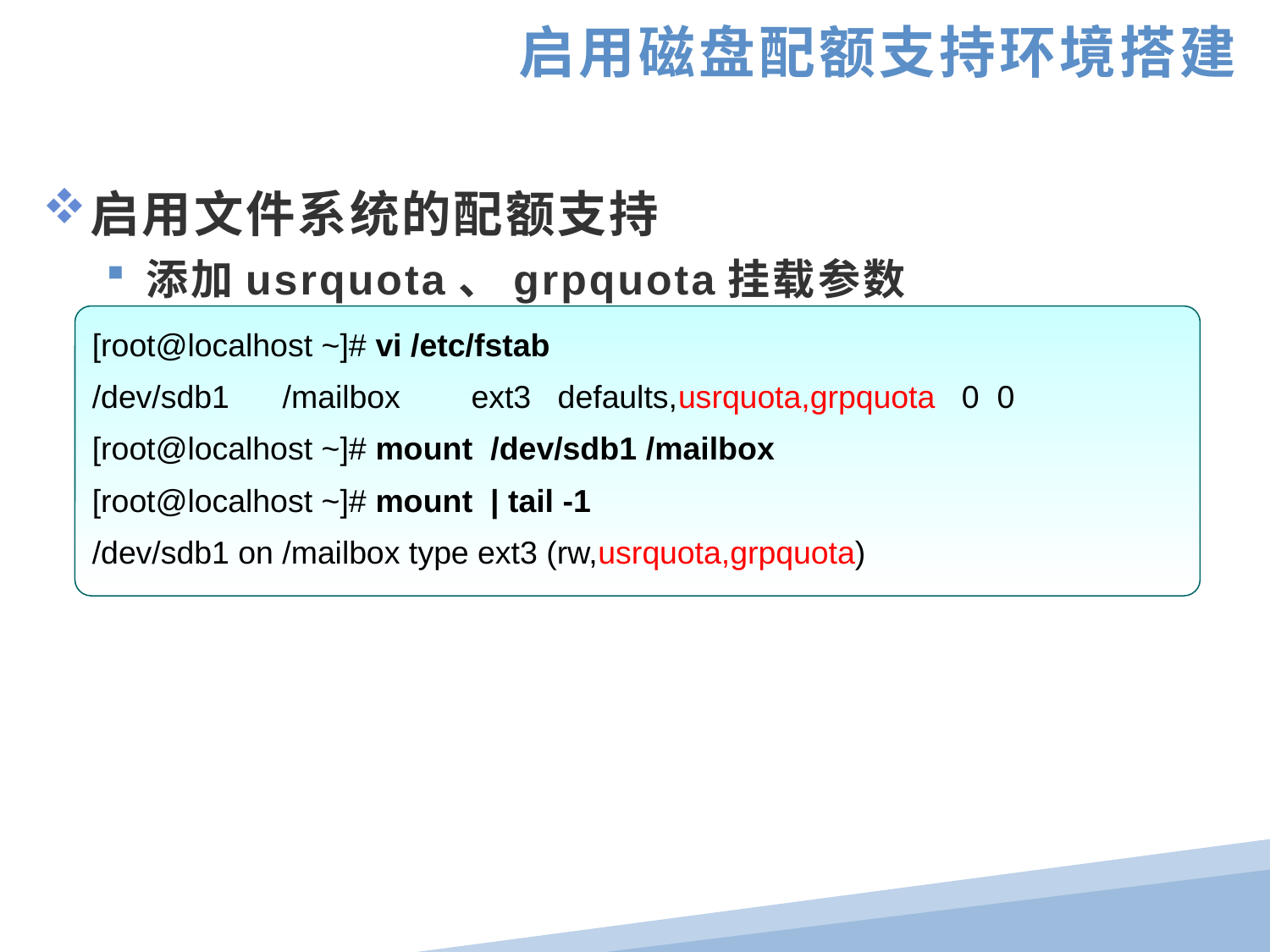

启用磁盘配额支持环境搭建
启用文件系统的配额支持
添加usrquota、grpquota挂载参数

[root@localhost ~]# vi /etc/fstab
/dev/sdb1      /mailbox        ext3   defaults,usrquota,grpquota   0  0
[root@localhost ~]# mount  /dev/sdb1 /mailbox
[root@localhost ~]# mount  | tail -1
/dev/sdb1 on /mailbox type ext3 (rw,usrquota,grpquota)